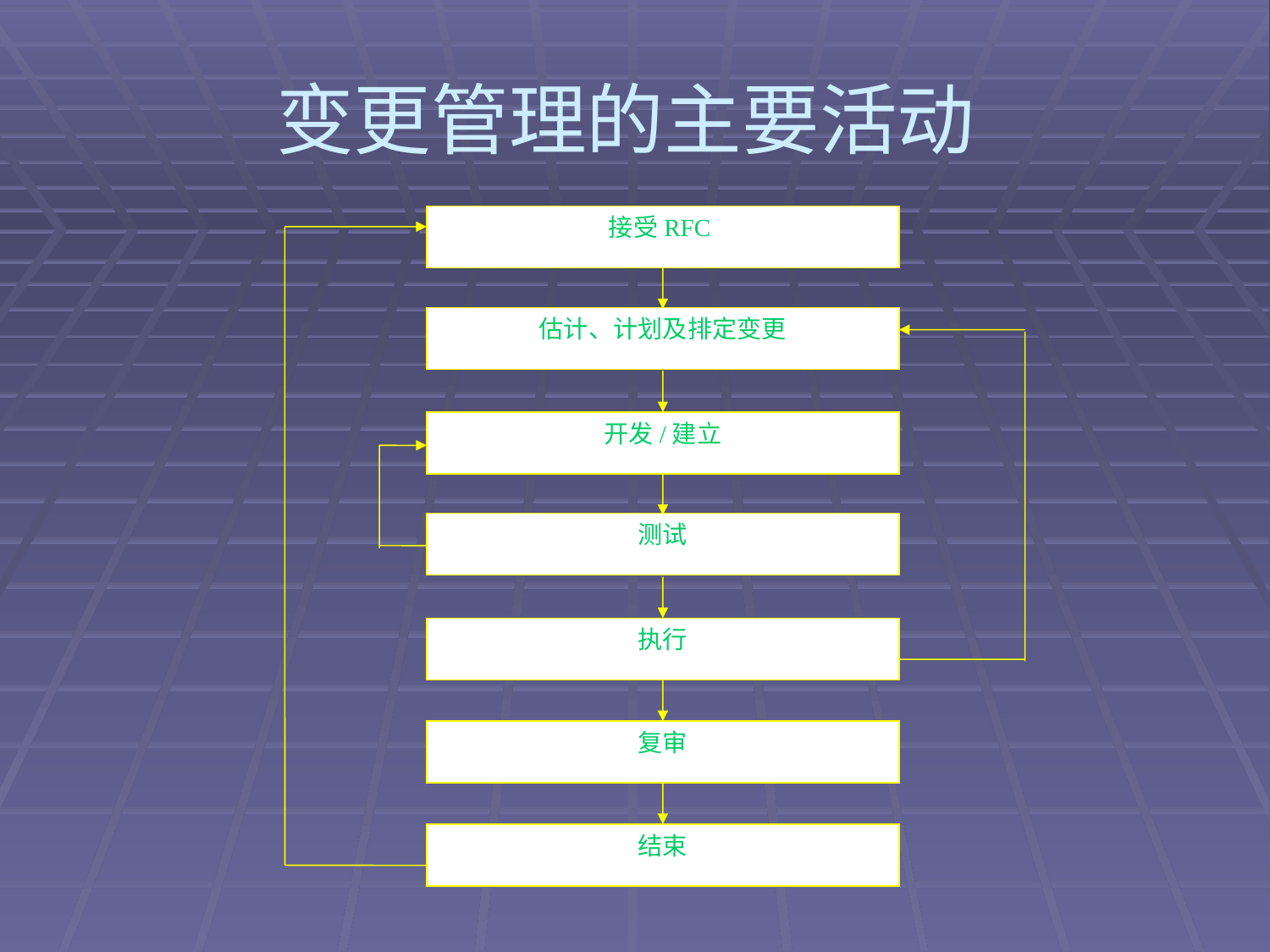

# 变更管理的主要活动
接受RFC

估计、计划及排定变更

开发/建立

测试

执行

复审

结束